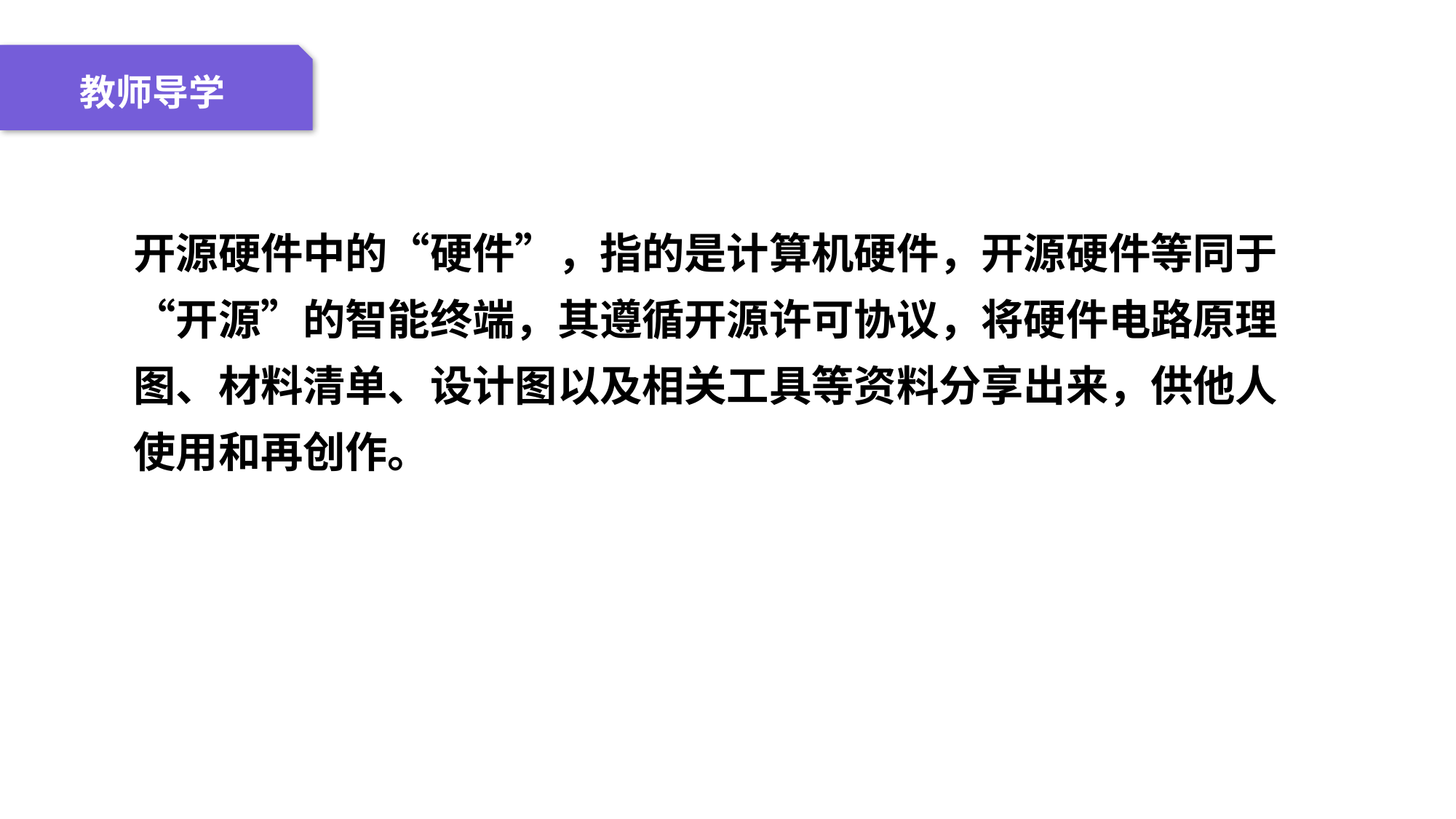

04 名词解释
01 准备过程
02 整体结构
03 重点说明
教师导学
开源硬件中的“硬件”，指的是计算机硬件，开源硬件等同于“开源”的智能终端，其遵循开源许可协议，将硬件电路原理图、材料清单、设计图以及相关工具等资料分享出来，供他人使用和再创作。